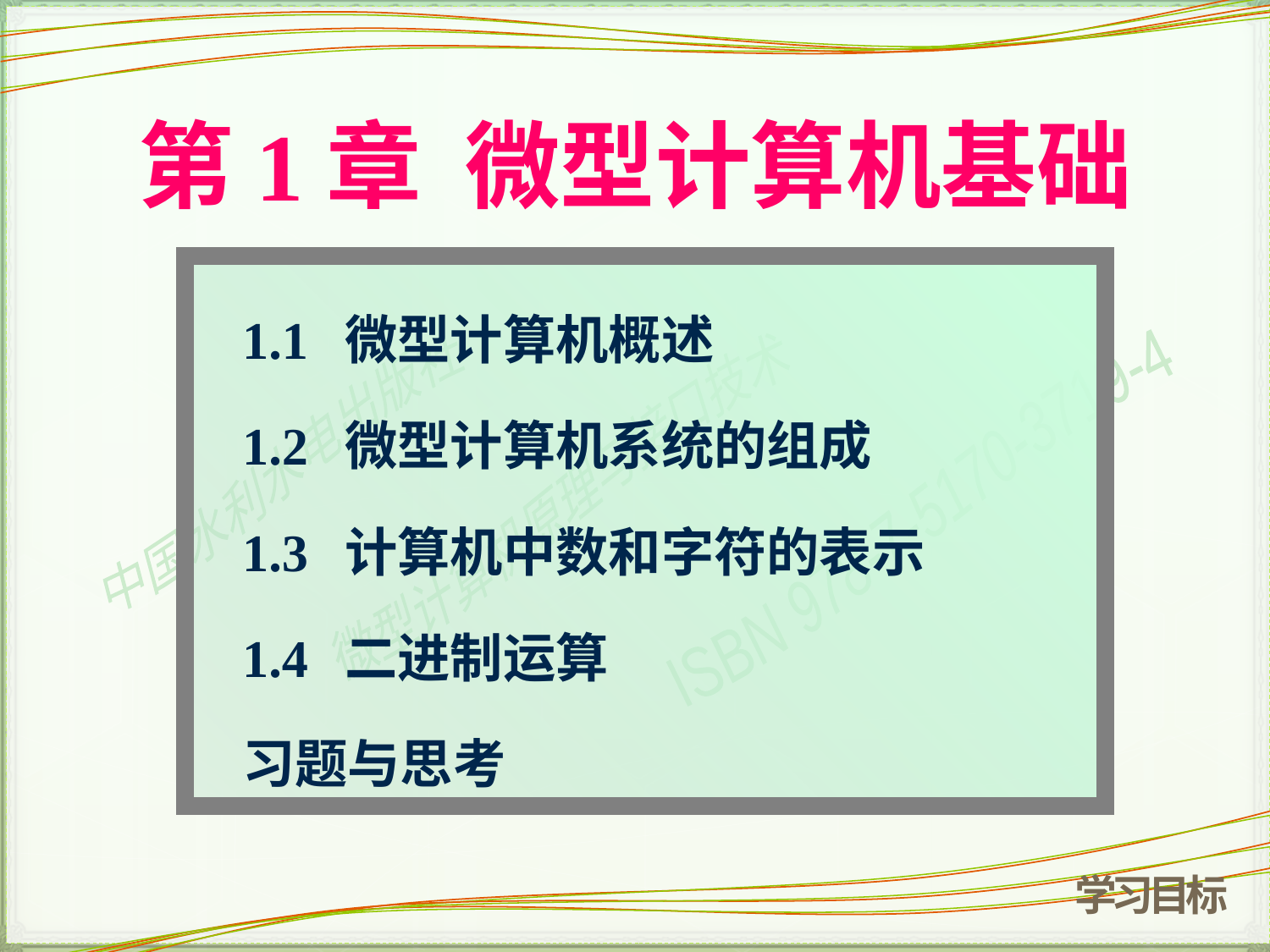

# 第1章  微型计算机基础
1.1  微型计算机概述
1.2  微型计算机系统的组成
1.3  计算机中数和字符的表示
1.4  二进制运算
习题与思考

学习目标